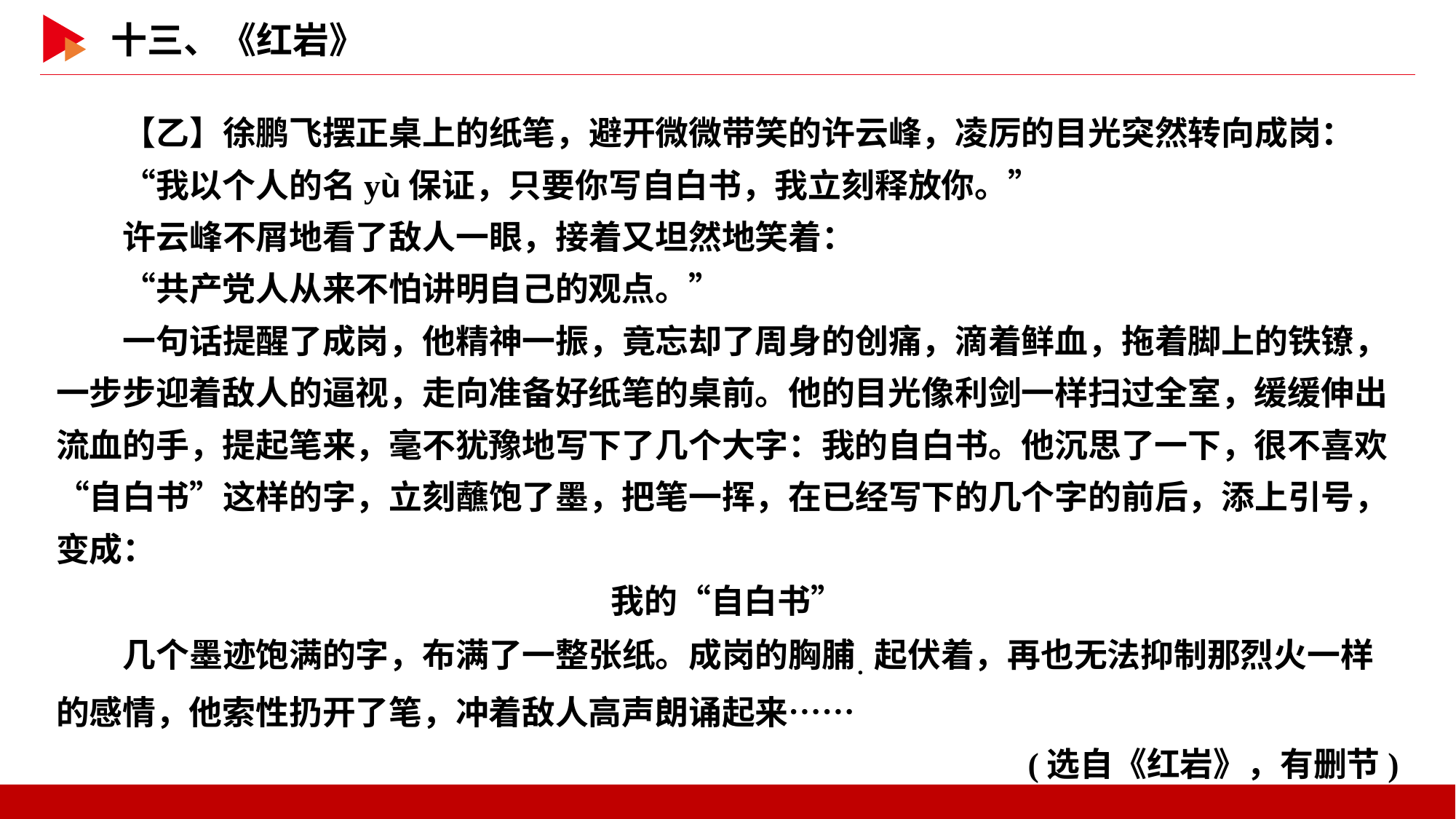

【乙】徐鹏飞摆正桌上的纸笔，避开微微带笑的许云峰，凌厉的目光突然转向成岗：
　　“我以个人的名yù保证，只要你写自白书，我立刻释放你。”
　　许云峰不屑地看了敌人一眼，接着又坦然地笑着：
　　“共产党人从来不怕讲明自己的观点。”
　　一句话提醒了成岗，他精神一振，竟忘却了周身的创痛，滴着鲜血，拖着脚上的铁镣，一步步迎着敌人的逼视，走向准备好纸笔的桌前。他的目光像利剑一样扫过全室，缓缓伸出流血的手，提起笔来，毫不犹豫地写下了几个大字：我的自白书。他沉思了一下，很不喜欢“自白书”这样的字，立刻蘸饱了墨，把笔一挥，在已经写下的几个字的前后，添上引号，变成：
我的“自白书”
　　几个墨迹饱满的字，布满了一整张纸。成岗的胸脯．起伏着，再也无法抑制那烈火一样的感情，他索性扔开了笔，冲着敌人高声朗诵起来……
(选自《红岩》，有删节)